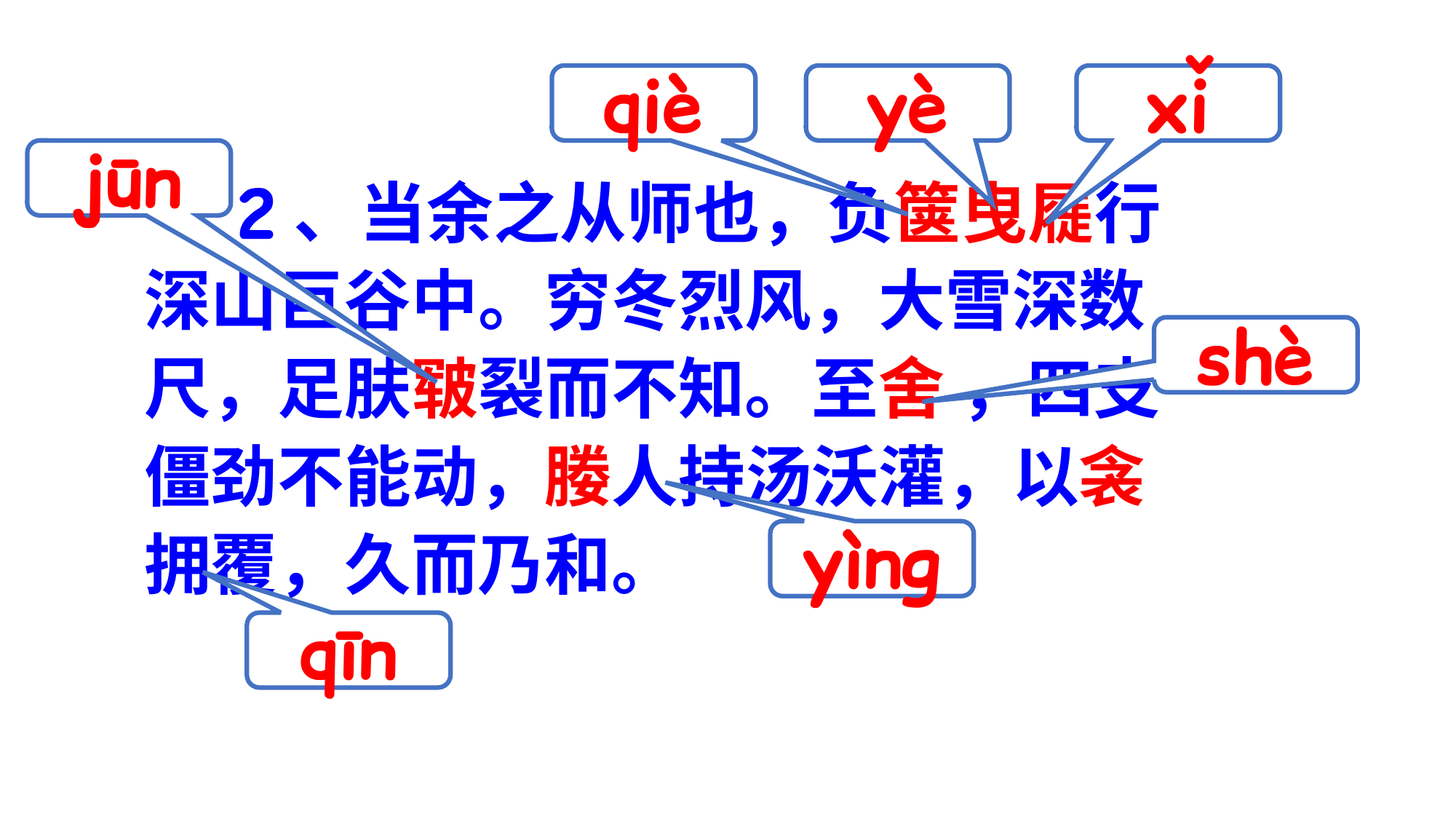

qiè
yè
xǐ
jūn
    2、当余之从师也，负箧曳屣行深山巨谷中。穷冬烈风，大雪深数尺，足肤皲裂而不知。至舍 ，四支僵劲不能动，媵人持汤沃灌，以衾拥覆，久而乃和。
shè
yìng
qīn